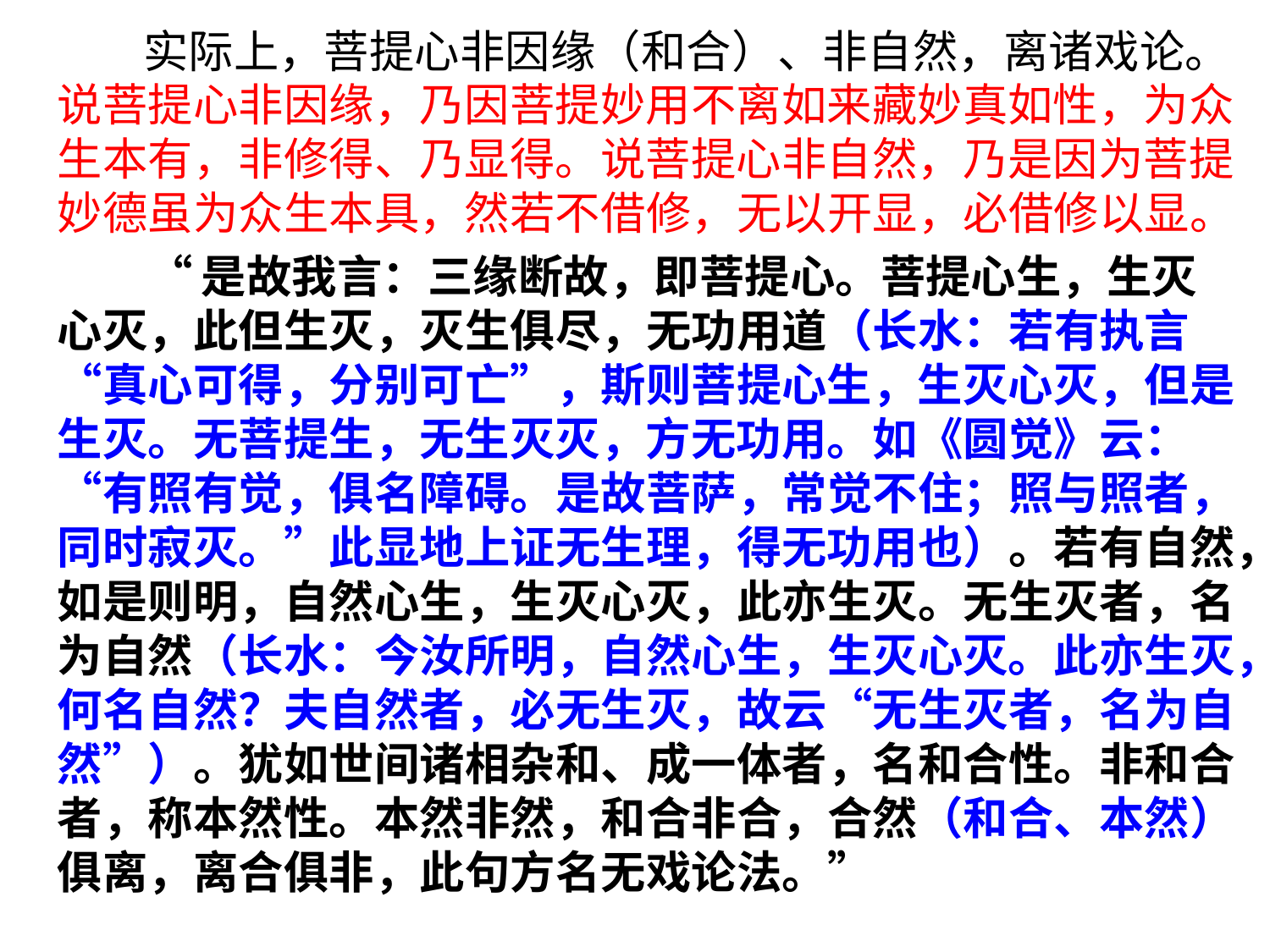

实际上，菩提心非因缘（和合）、非自然，离诸戏论。说菩提心非因缘，乃因菩提妙用不离如来藏妙真如性，为众生本有，非修得、乃显得。说菩提心非自然，乃是因为菩提妙德虽为众生本具，然若不借修，无以开显，必借修以显。
             “是故我言：三缘断故，即菩提心。菩提心生，生灭心灭，此但生灭，灭生俱尽，无功用道（长水：若有执言“真心可得，分别可亡”，斯则菩提心生，生灭心灭，但是生灭。无菩提生，无生灭灭，方无功用。如《圆觉》云：“有照有觉，俱名障碍。是故菩萨，常觉不住；照与照者，同时寂灭。”此显地上证无生理，得无功用也）。若有自然，如是则明，自然心生，生灭心灭，此亦生灭。无生灭者，名为自然（长水：今汝所明，自然心生，生灭心灭。此亦生灭，何名自然？夫自然者，必无生灭，故云“无生灭者，名为自然”）。犹如世间诸相杂和、成一体者，名和合性。非和合者，称本然性。本然非然，和合非合，合然（和合、本然）俱离，离合俱非，此句方名无戏论法。”